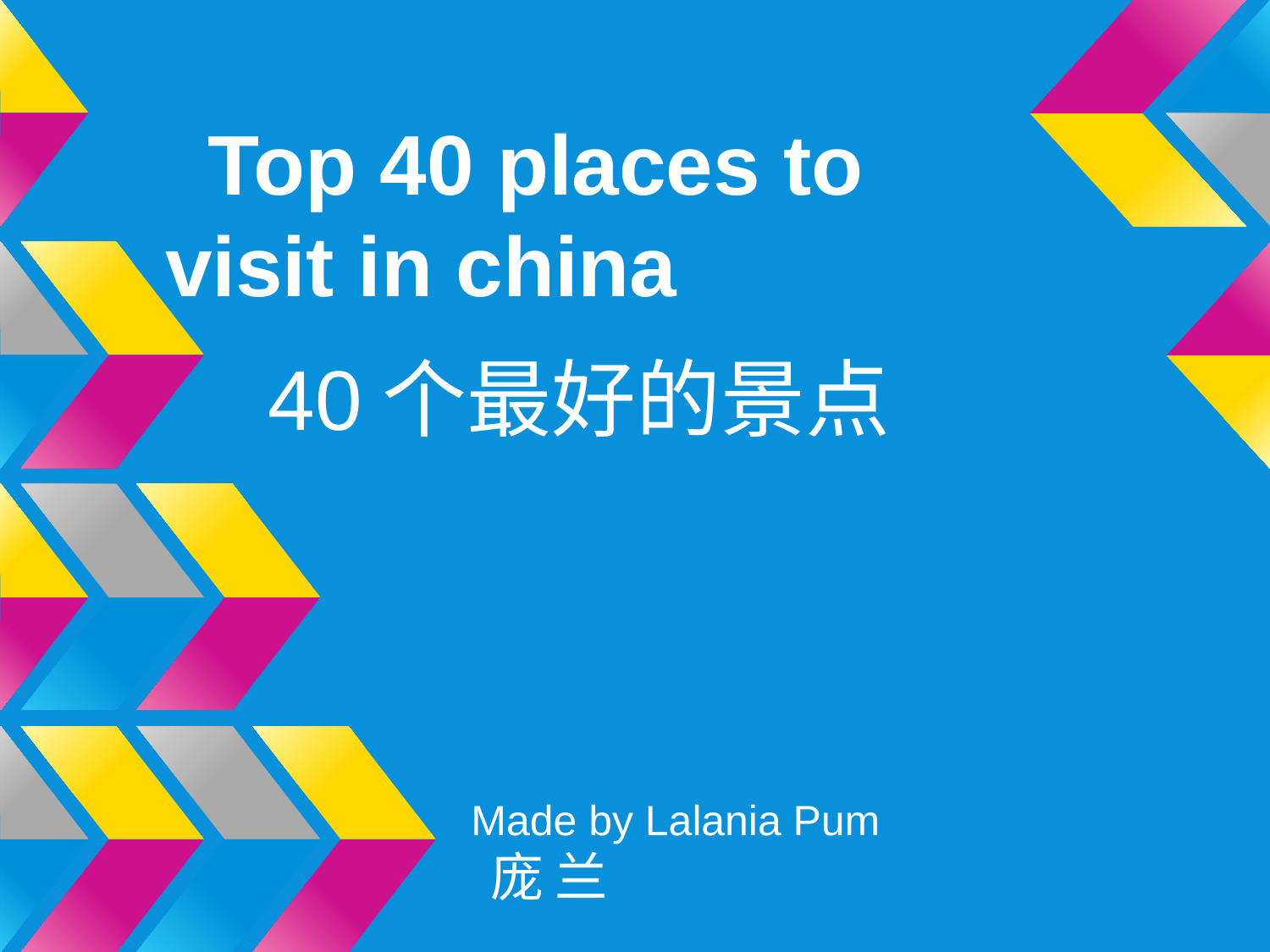

# Top 40 places to visit in china
40个最好的景点

Made by Lalania Pum
 庞 兰